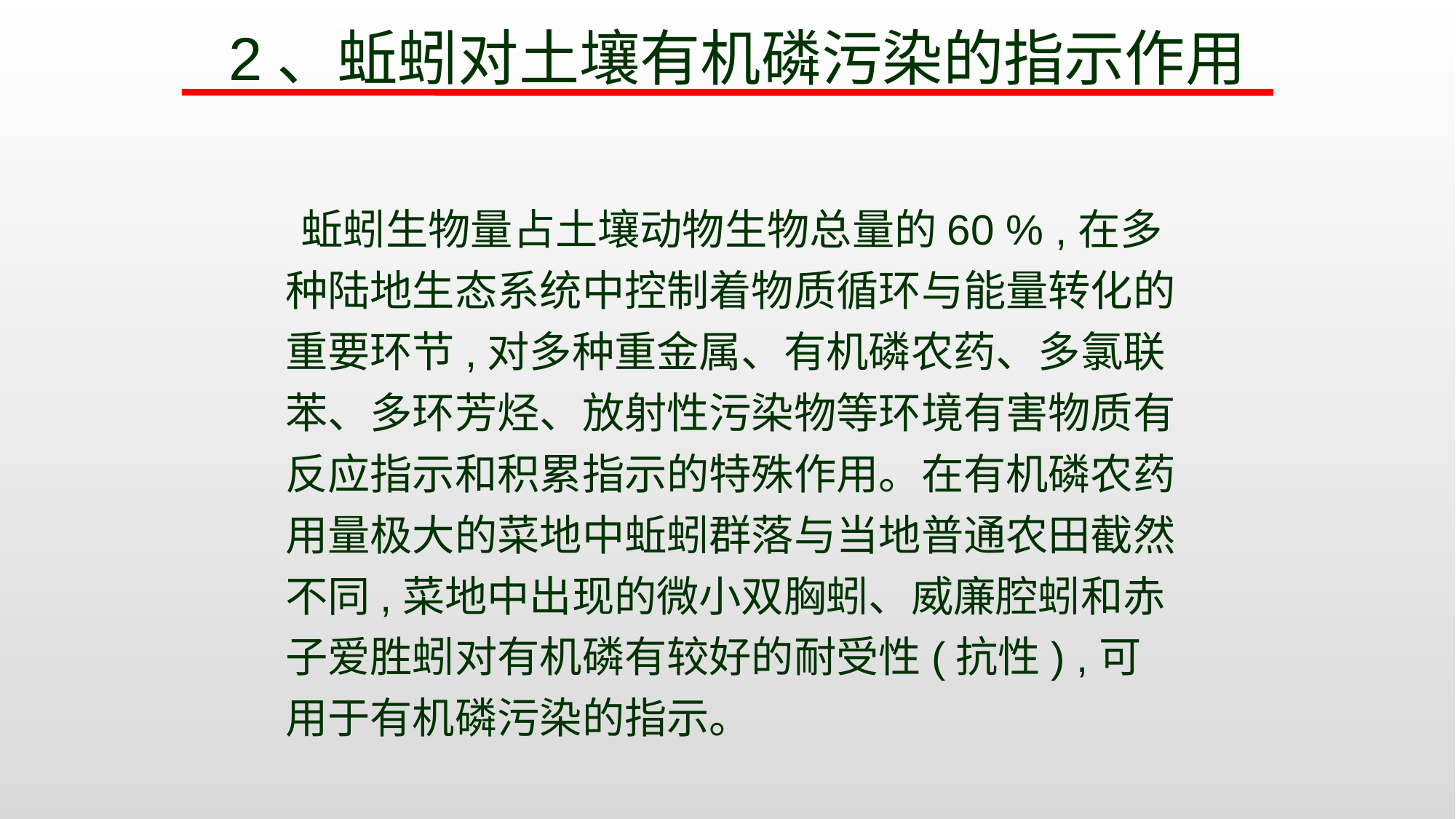

2、蚯蚓对土壤有机磷污染的指示作用

   蚯蚓生物量占土壤动物生物总量的60 % ,在多种陆地生态系统中控制着物质循环与能量转化的重要环节,对多种重金属、有机磷农药、多氯联苯、多环芳烃、放射性污染物等环境有害物质有反应指示和积累指示的特殊作用。在有机磷农药用量极大的菜地中蚯蚓群落与当地普通农田截然不同,菜地中出现的微小双胸蚓、威廉腔蚓和赤子爱胜蚓对有机磷有较好的耐受性(抗性) ,可用于有机磷污染的指示。